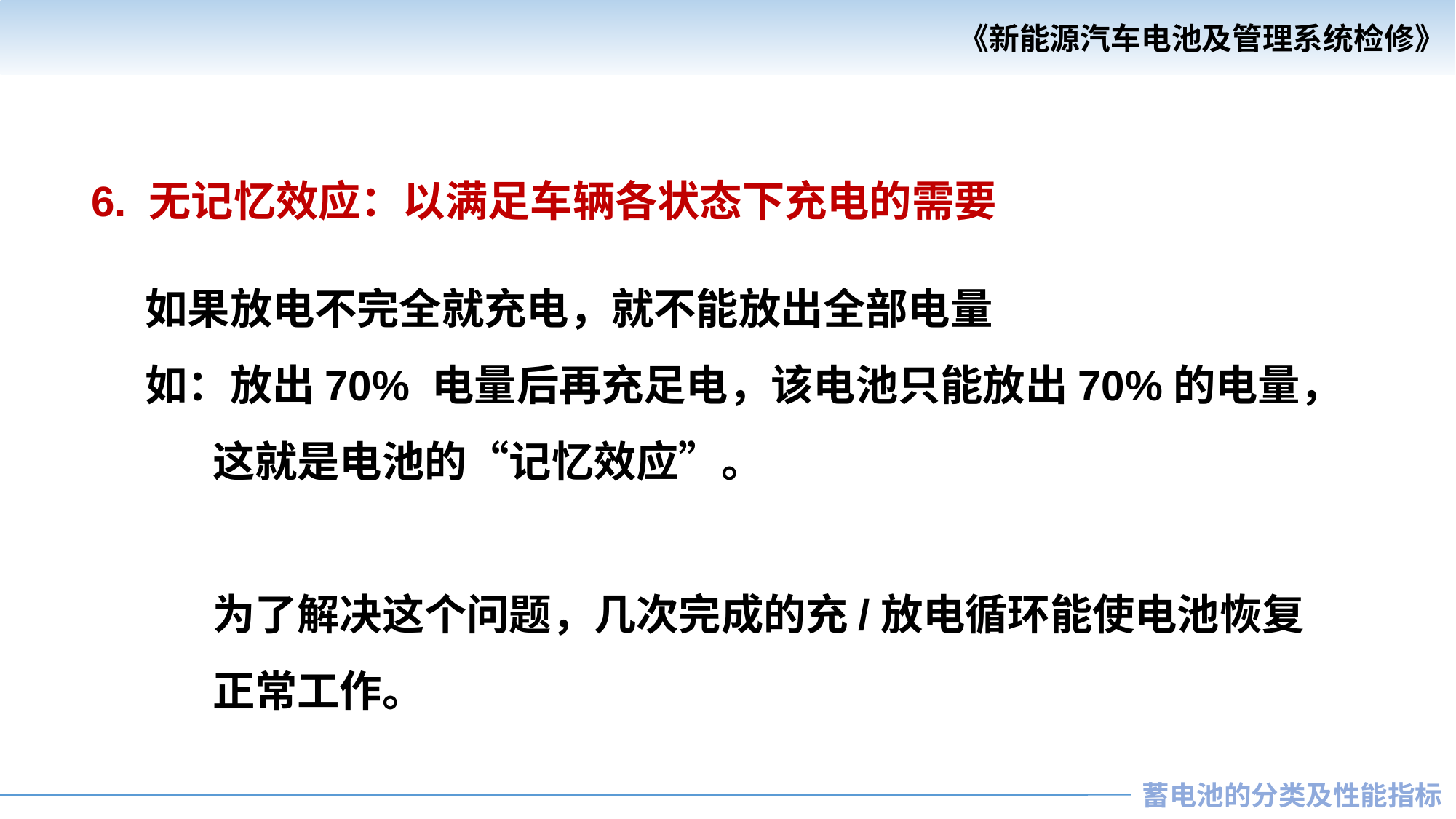

6. 无记忆效应：以满足车辆各状态下充电的需要

  如果放电不完全就充电，就不能放出全部电量
  如：放出70% 电量后再充足电，该电池只能放出70%的电量，
         这就是电池的“记忆效应”。

         为了解决这个问题，几次完成的充/放电循环能使电池恢复
         正常工作。